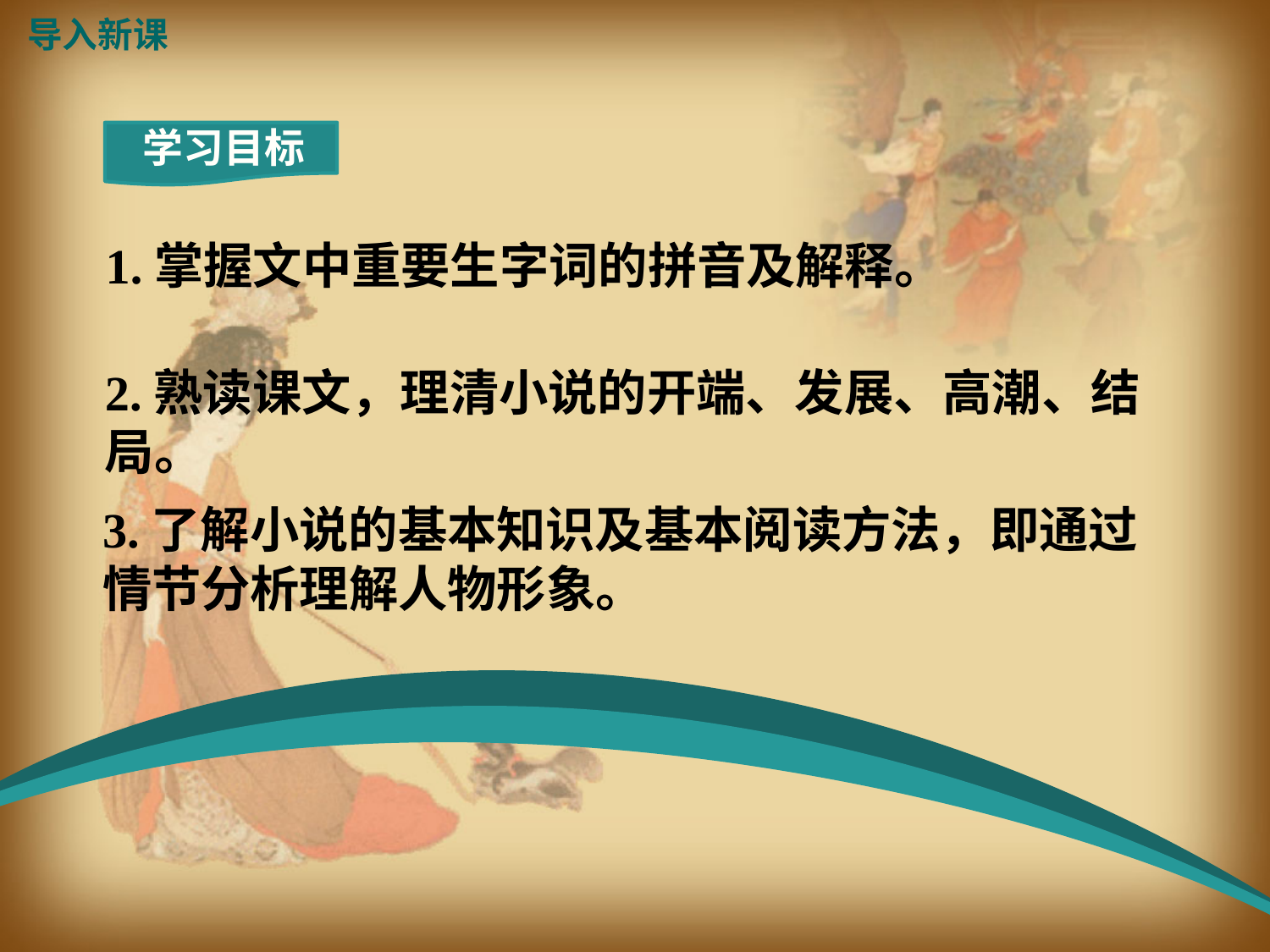

导入新课
学习目标

1.掌握文中重要生字词的拼音及解释。
2.熟读课文，理清小说的开端、发展、高潮、结局。
3.了解小说的基本知识及基本阅读方法，即通过情节分析理解人物形象。